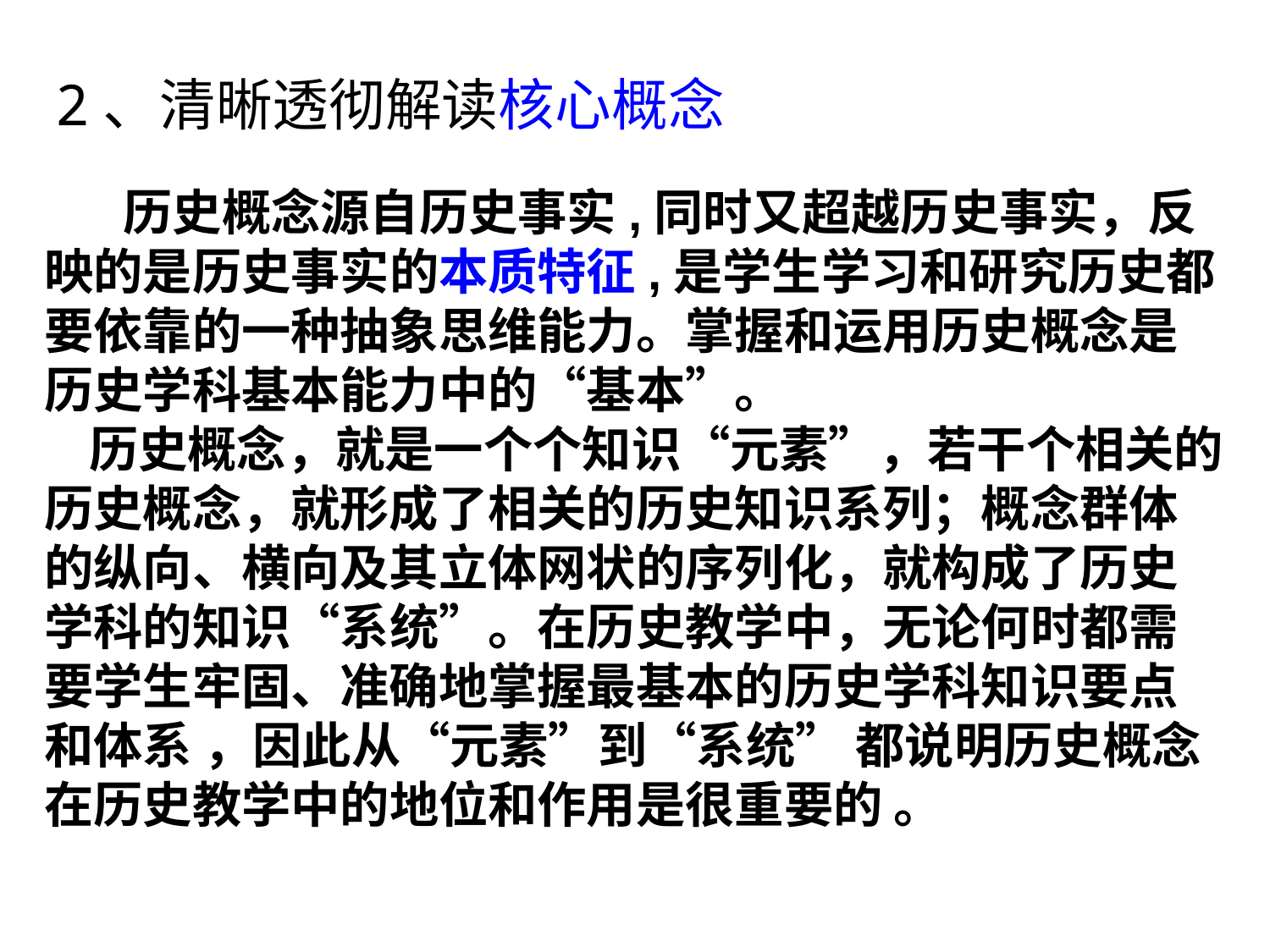

2、清晰透彻解读核心概念

      历史概念源自历史事实,同时又超越历史事实，反映的是历史事实的本质特征,是学生学习和研究历史都要依靠的一种抽象思维能力。掌握和运用历史概念是历史学科基本能力中的“基本”。
    历史概念，就是一个个知识“元素”，若干个相关的历史概念，就形成了相关的历史知识系列；概念群体的纵向、横向及其立体网状的序列化，就构成了历史学科的知识“系统”。在历史教学中，无论何时都需要学生牢固、准确地掌握最基本的历史学科知识要点和体系 ，因此从“元素”到“系统” 都说明历史概念在历史教学中的地位和作用是很重要的 。